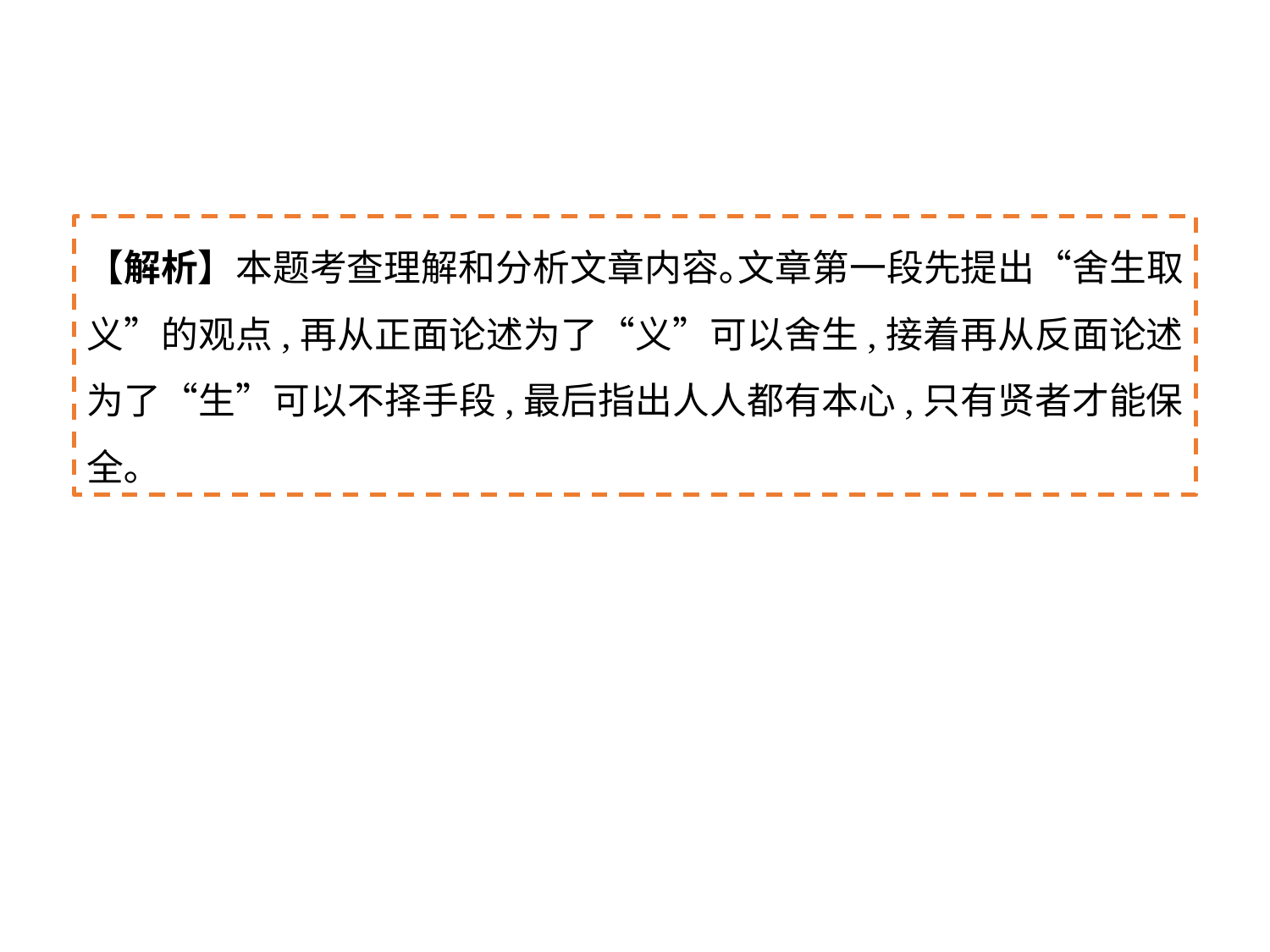

【解析】本题考查理解和分析文章内容｡文章第一段先提出“舍生取义”的观点,再从正面论述为了“义”可以舍生,接着再从反面论述为了“生”可以不择手段,最后指出人人都有本心,只有贤者才能保全｡